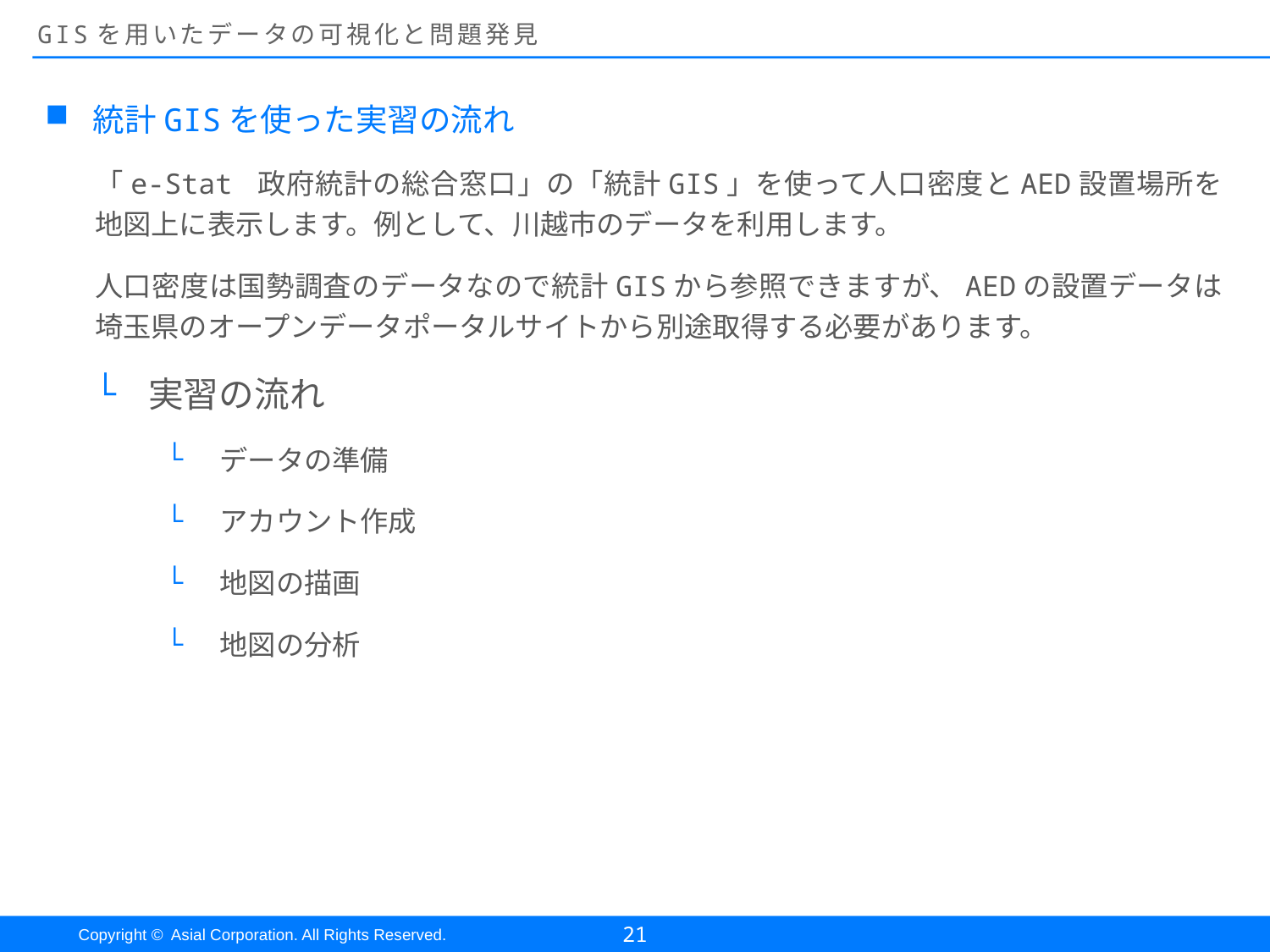

# GISを用いたデータの可視化と問題発見

統計GISを使った実習の流れ
「e-Stat 政府統計の総合窓口」の「統計GIS」を使って人口密度とAED設置場所を地図上に表示します。例として、川越市のデータを利用します。
人口密度は国勢調査のデータなので統計GISから参照できますが、AEDの設置データは埼玉県のオープンデータポータルサイトから別途取得する必要があります。
実習の流れ
データの準備
アカウント作成
地図の描画
地図の分析
21